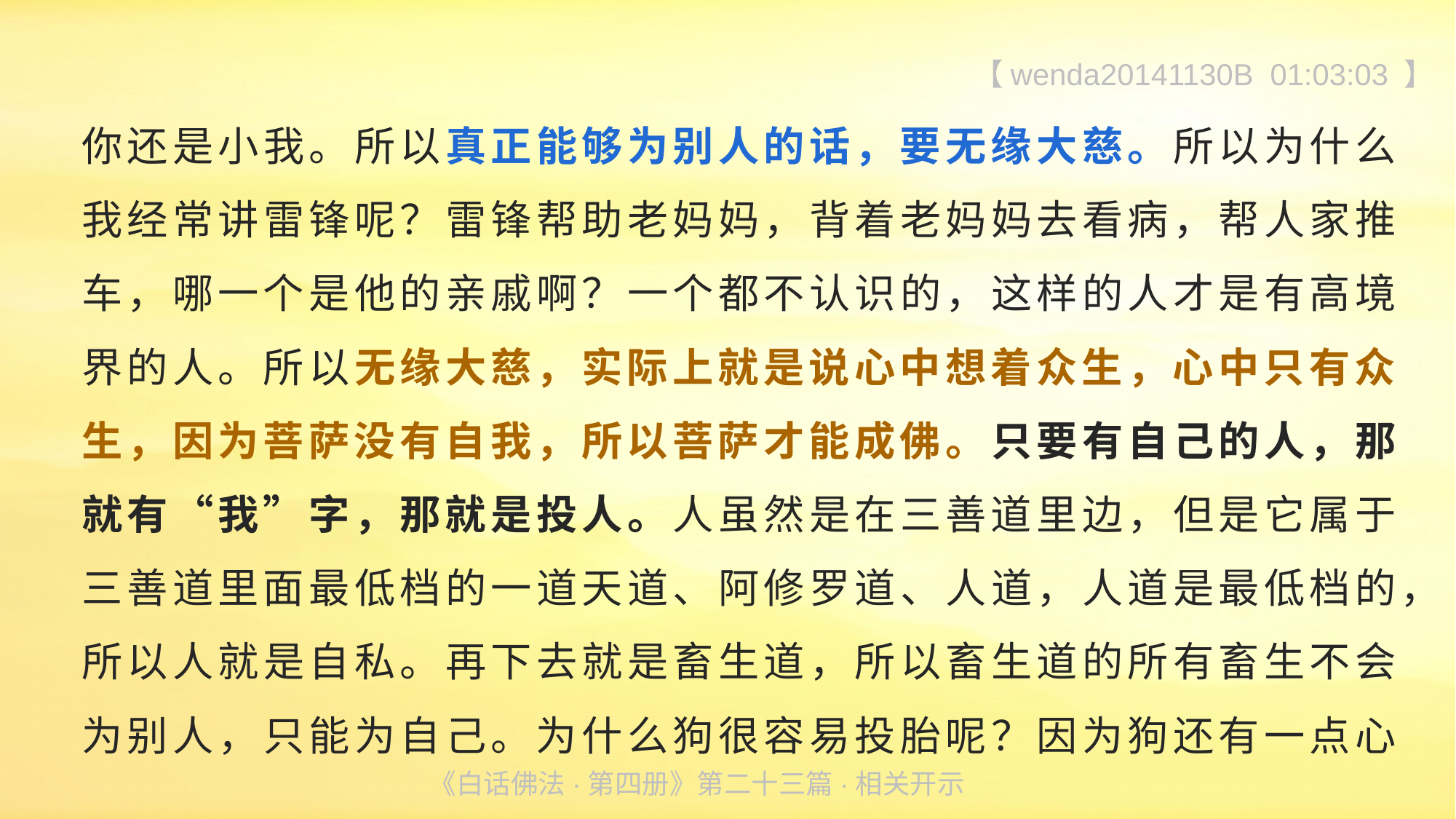

【wenda20141130B  01:03:03 】
你还是小我。所以真正能够为别人的话，要无缘大慈。所以为什么我经常讲雷锋呢？雷锋帮助老妈妈，背着老妈妈去看病，帮人家推车，哪一个是他的亲戚啊？一个都不认识的，这样的人才是有高境界的人。所以无缘大慈，实际上就是说心中想着众生，心中只有众生，因为菩萨没有自我，所以菩萨才能成佛。只要有自己的人，那就有“我”字，那就是投人。人虽然是在三善道里边，但是它属于三善道里面最低档的一道天道、阿修罗道、人道，人道是最低档的，所以人就是自私。再下去就是畜生道，所以畜生道的所有畜生不会为别人，只能为自己。为什么狗很容易投胎呢？因为狗还有一点心
《白话佛法·第四册》第二十三篇·相关开示